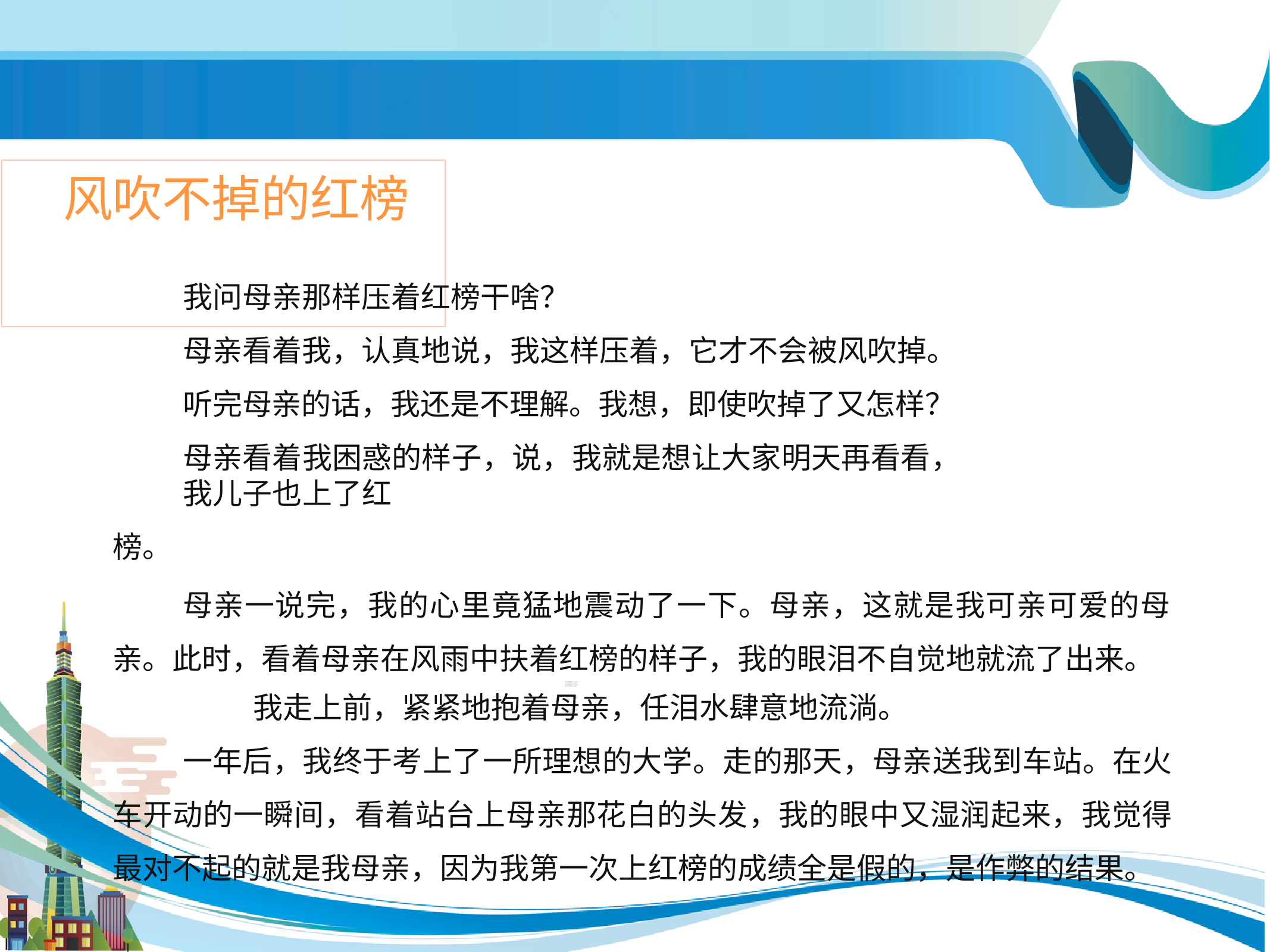

# 风吹不掉的红榜
我问母亲那样压着红榜干啥？
母亲看着我，认真地说，我这样压着，它才不会被风吹掉。 听完母亲的话，我还是不理解。我想，即使吹掉了又怎样？
母亲看着我困惑的样子，说，我就是想让大家明天再看看，我儿子也上了红
榜。
母亲一说完，我的心里竟猛地震动了一下。母亲，这就是我可亲可爱的母 亲。此时，看着母亲在风雨中扶着红榜的样子，我的眼泪不自觉地就流了出来。
我走上前，紧紧地抱着母亲，任泪水肆意地流淌。
一年后，我终于考上了一所理想的大学。走的那天，母亲送我到车站。在火 车开动的一瞬间，看着站台上母亲那花白的头发，我的眼中又湿润起来，我觉得 最对不起的就是我母亲，因为我第一次上红榜的成绩全是假的，是作弊的结果。